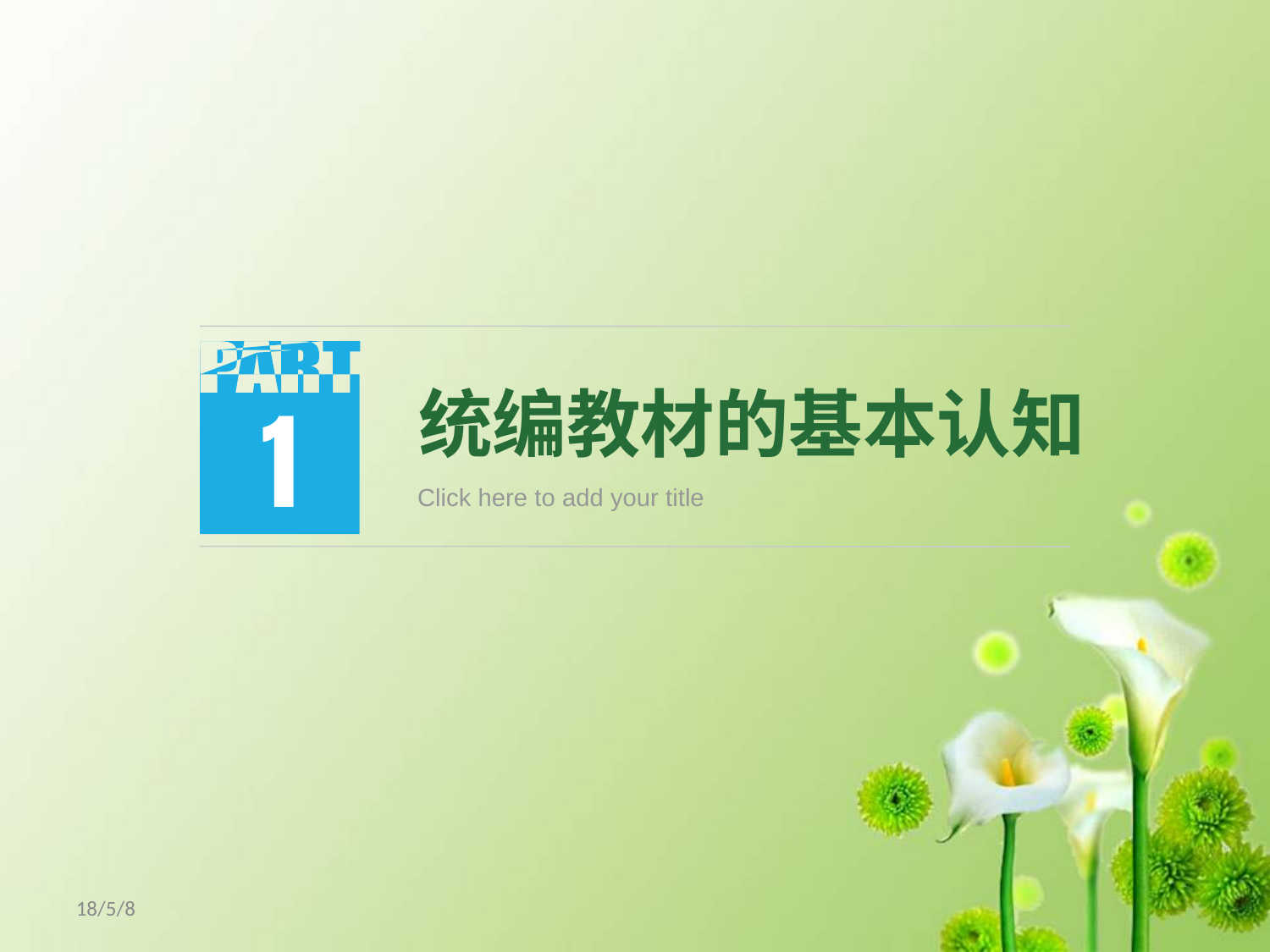

1
  统编教材的基本认知
Click here to add your title

18/5/8